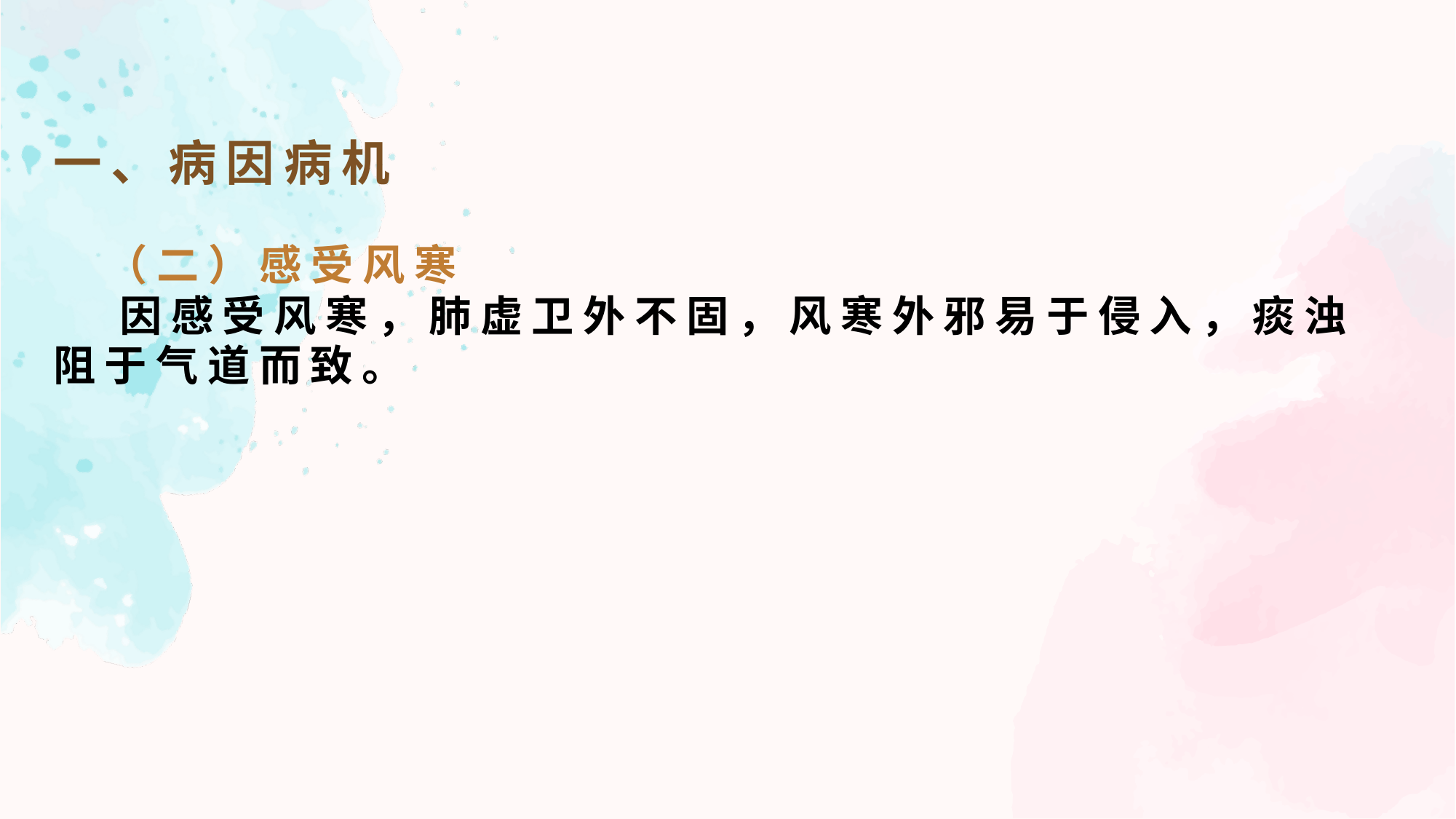

一、病因病机

  （二）感受风寒
   因感受风寒，肺虚卫外不固，风寒外邪易于侵入，痰浊阻于气道而致。